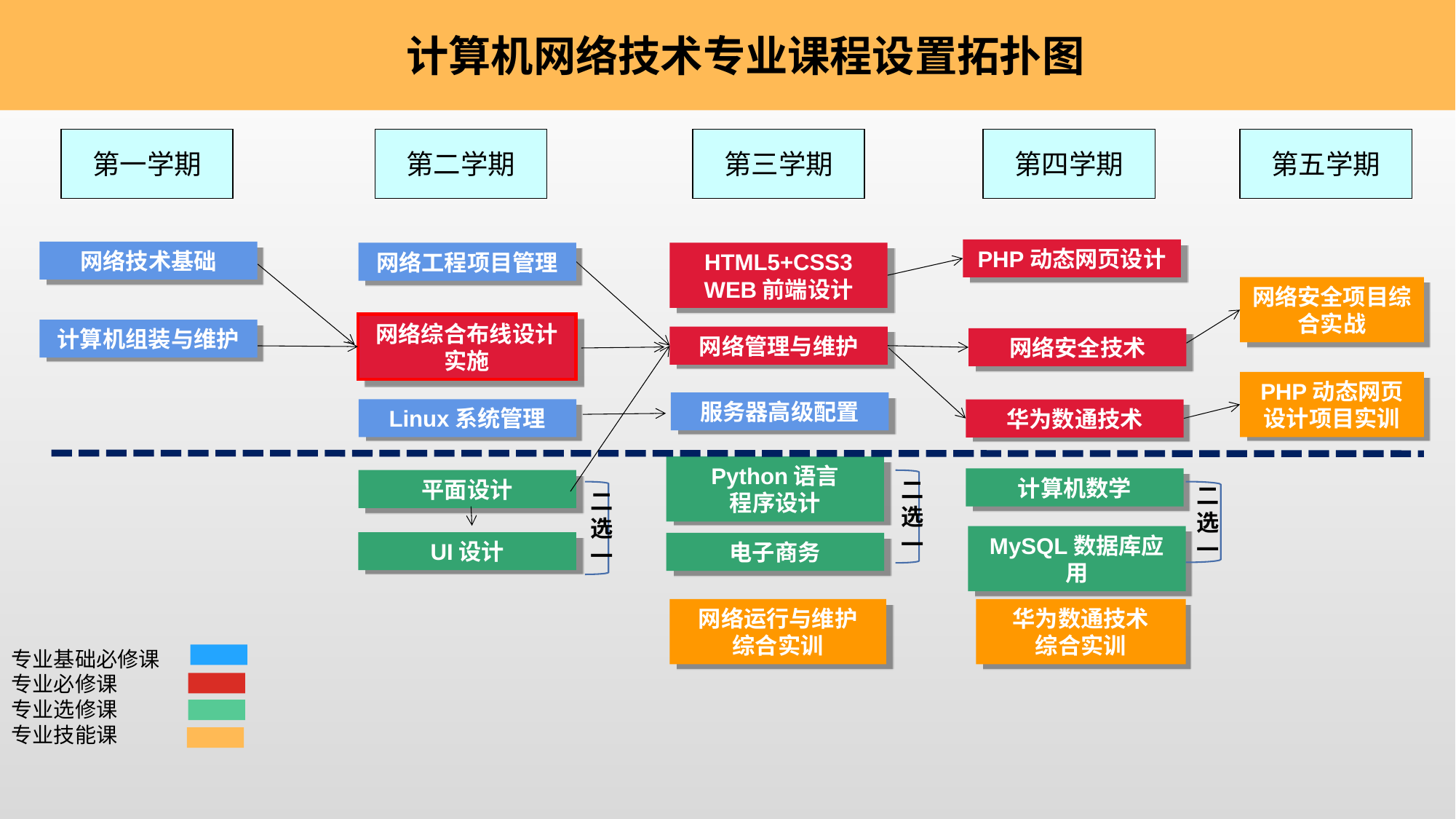

计算机网络技术专业课程设置拓扑图
第一学期
第二学期
第三学期
第四学期
第五学期
PHP动态网页设计
网络技术基础
HTML5+CSS3 WEB前端设计
网络工程项目管理
网络安全项目综合实战
网络综合布线设计实施
计算机组装与维护
网络管理与维护
网络安全技术
PHP动态网页设计项目实训
服务器高级配置
Linux系统管理
华为数通技术
Python语言
程序设计
计算机数学
平面设计
二选一
二选一
二选一
MySQL数据库应用
UI设计
电子商务
网络运行与维护
综合实训
华为数通技术
综合实训
专业基础必修课
专业必修课
专业选修课
专业技能课